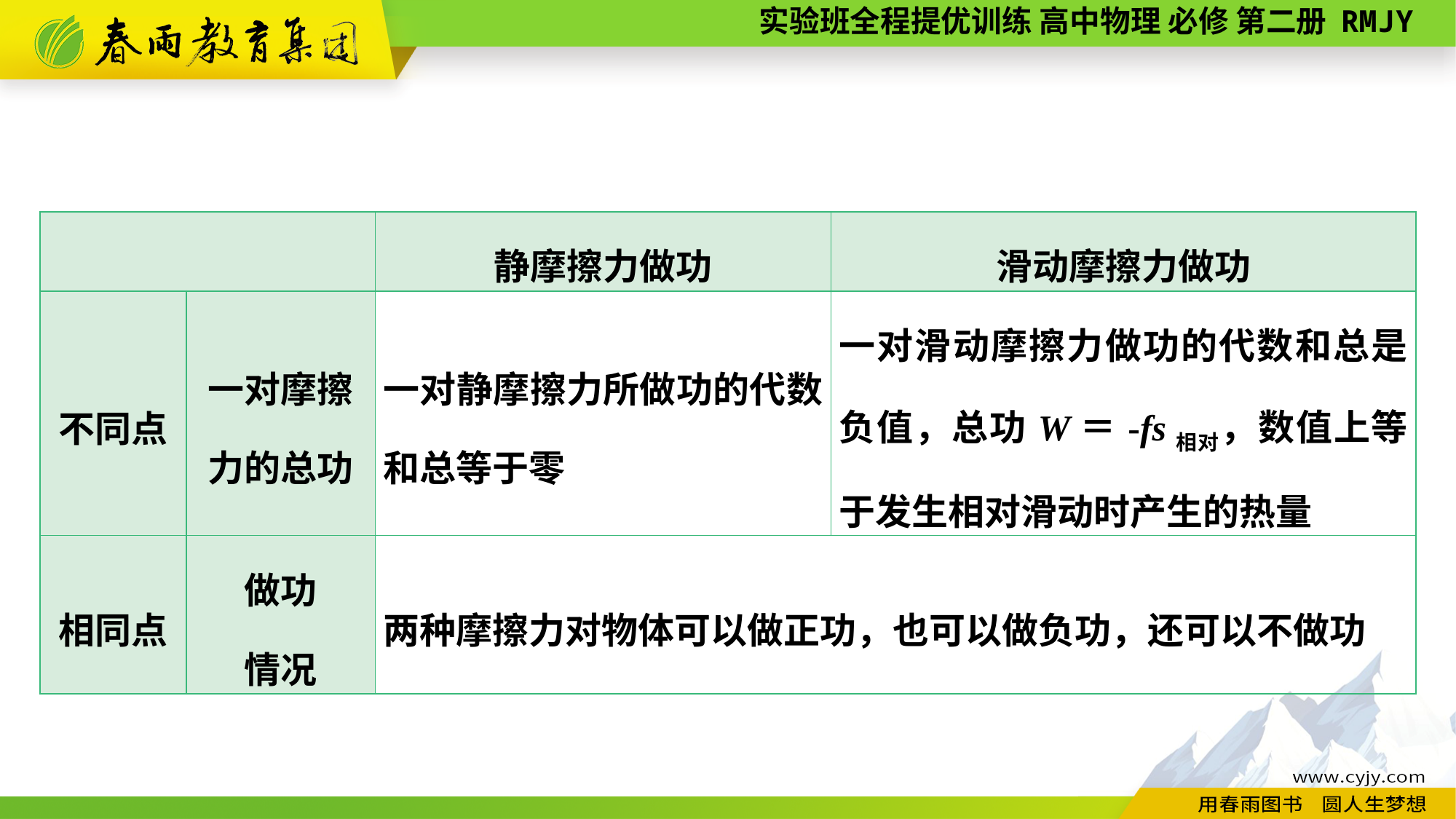

|  |  | 静摩擦力做功 | 滑动摩擦力做功 |
| --- | --- | --- | --- |
| 不同点 | 一对摩擦 力的总功 | 一对静摩擦力所做功的代数和总等于零 | 一对滑动摩擦力做功的代数和总是负值，总功W＝-fs相对，数值上等于发生相对滑动时产生的热量 |
| 相同点 | 做功 情况 | 两种摩擦力对物体可以做正功，也可以做负功，还可以不做功 |  |